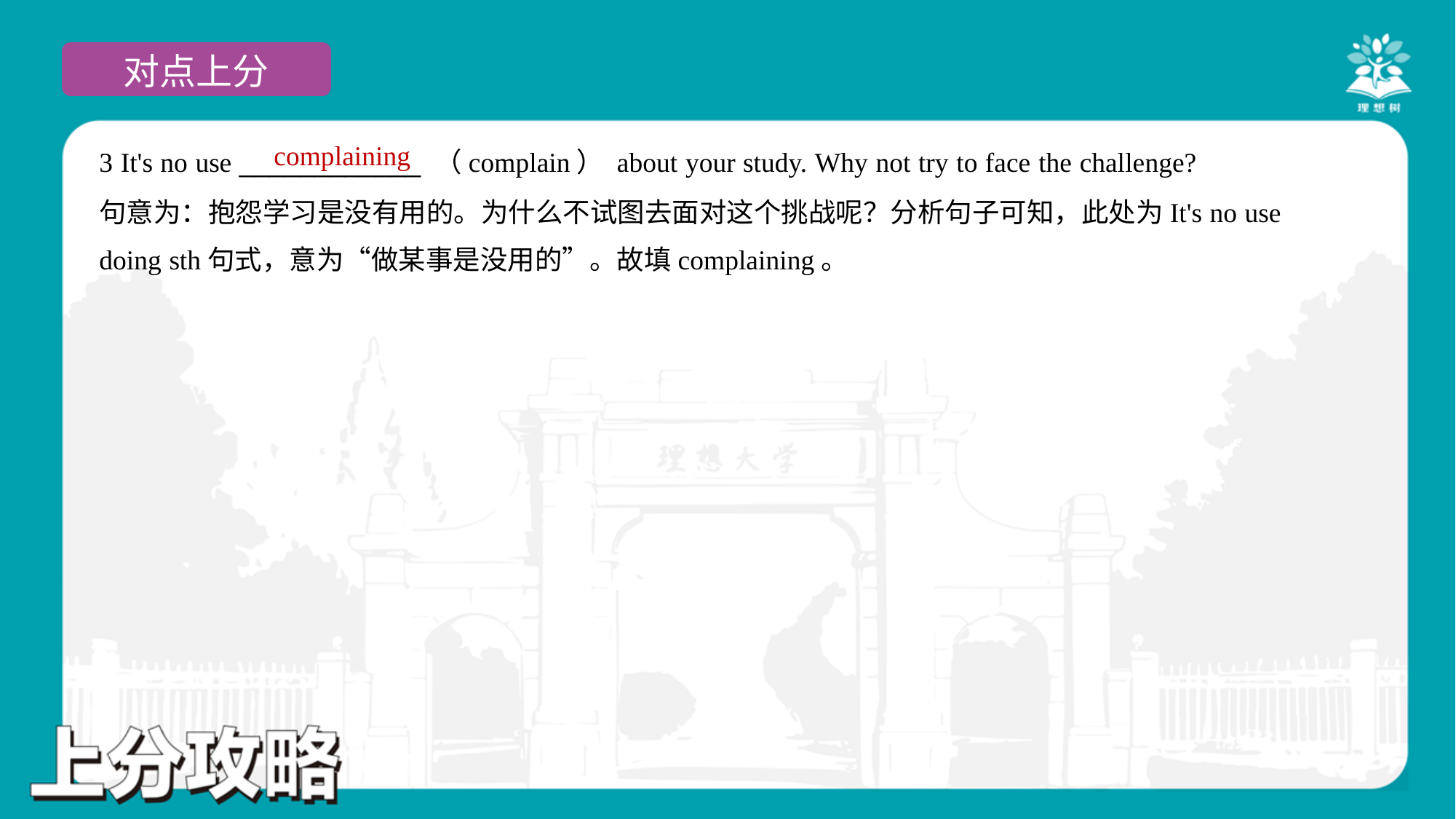

complaining
3 It's no use ____________ （complain） about your study. Why not try to face the challenge?
句意为：抱怨学习是没有用的。为什么不试图去面对这个挑战呢？分析句子可知，此处为It's no use
doing sth句式，意为“做某事是没用的”。故填complaining。